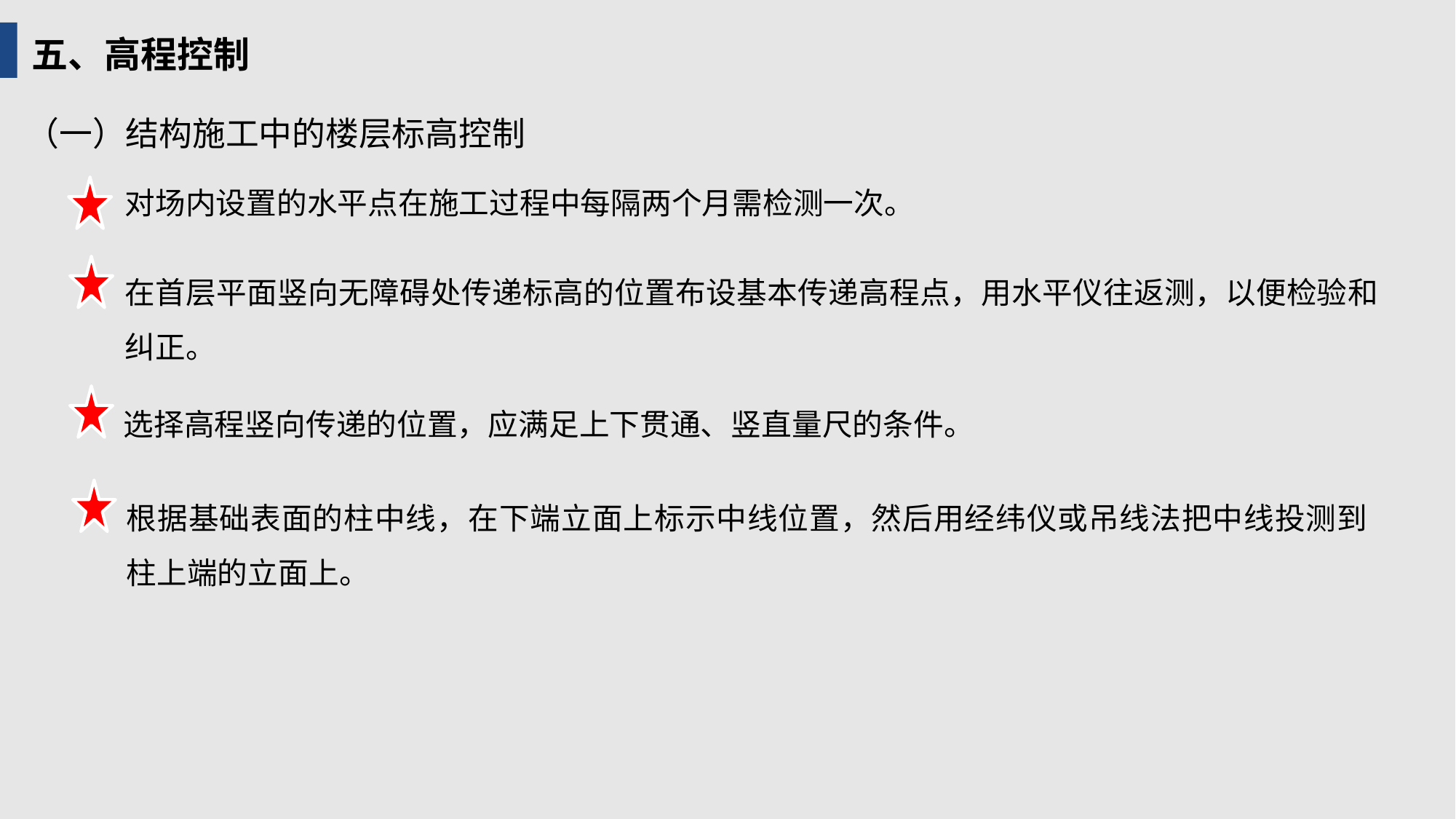

五、高程控制
（一）结构施工中的楼层标高控制

对场内设置的水平点在施工过程中每隔两个月需检测一次。
在首层平面竖向无障碍处传递标高的位置布设基本传递高程点，用水平仪往返测，以便检验和纠正。

选择高程竖向传递的位置，应满足上下贯通、竖直量尺的条件。

根据基础表面的柱中线，在下端立面上标示中线位置，然后用经纬仪或吊线法把中线投测到柱上端的立面上。